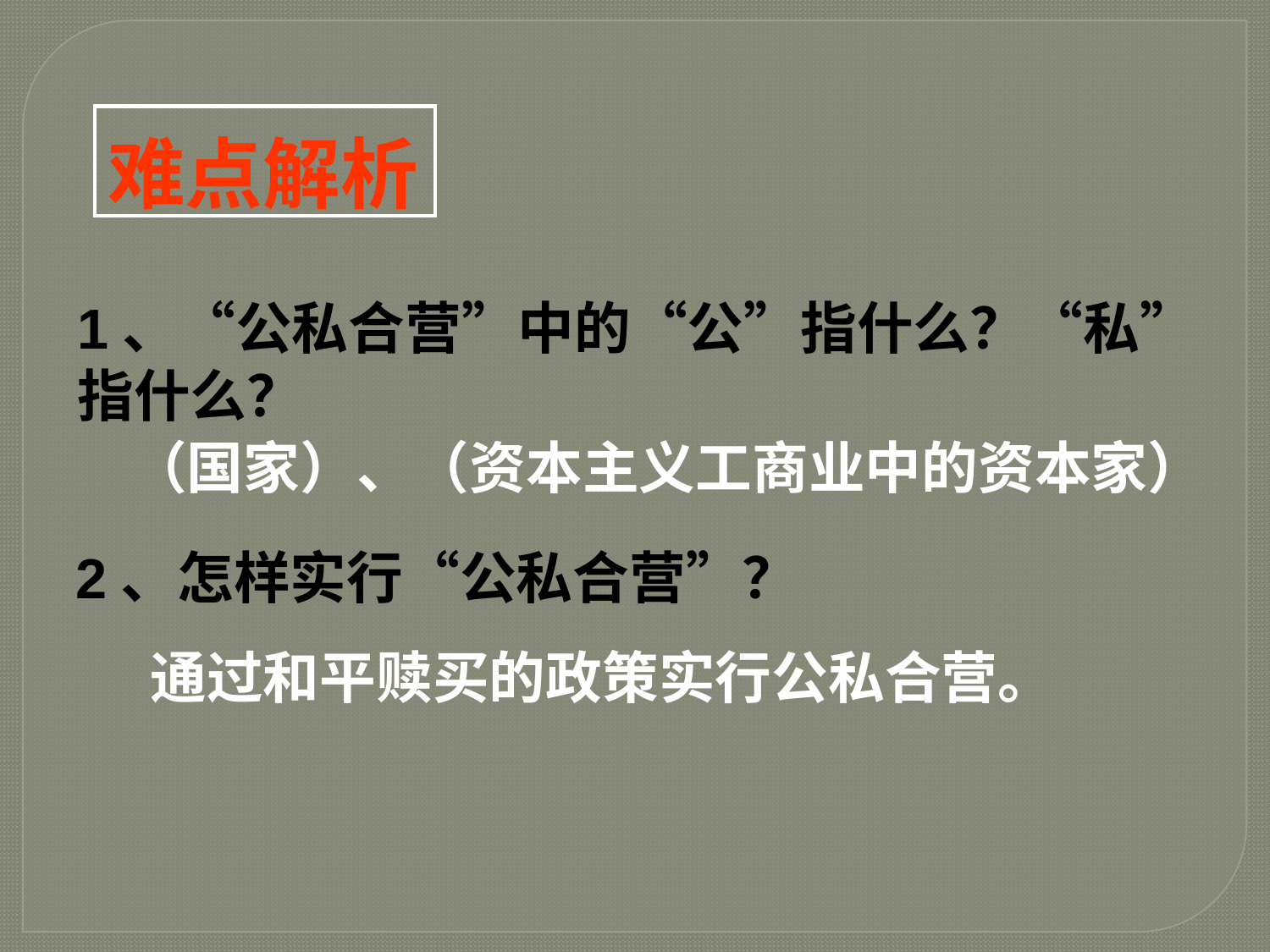

| 难点解析 |
| --- |
1、“公私合营”中的“公”指什么？“私”指什么？
（国家）、（资本主义工商业中的资本家）

2、怎样实行“公私合营”？
通过和平赎买的政策实行公私合营。